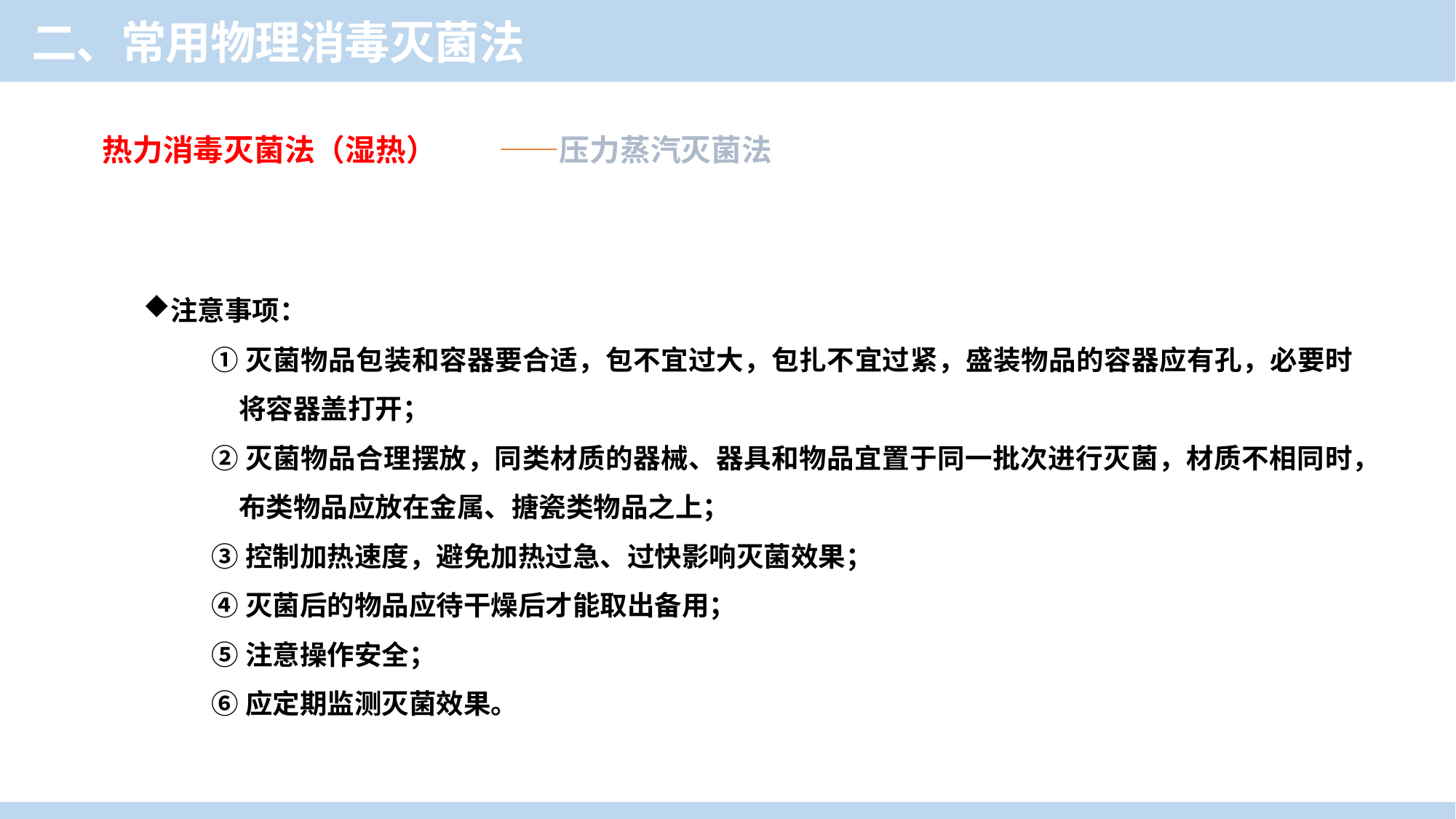

二、常用物理消毒灭菌法
热力消毒灭菌法（湿热）         ——压力蒸汽灭菌法
注意事项：
①灭菌物品包装和容器要合适，包不宜过大，包扎不宜过紧，盛装物品的容器应有孔，必要时将容器盖打开；
②灭菌物品合理摆放，同类材质的器械、器具和物品宜置于同一批次进行灭菌，材质不相同时，布类物品应放在金属、搪瓷类物品之上；
③控制加热速度，避免加热过急、过快影响灭菌效果；
④灭菌后的物品应待干燥后才能取出备用；
⑤注意操作安全；
⑥应定期监测灭菌效果。